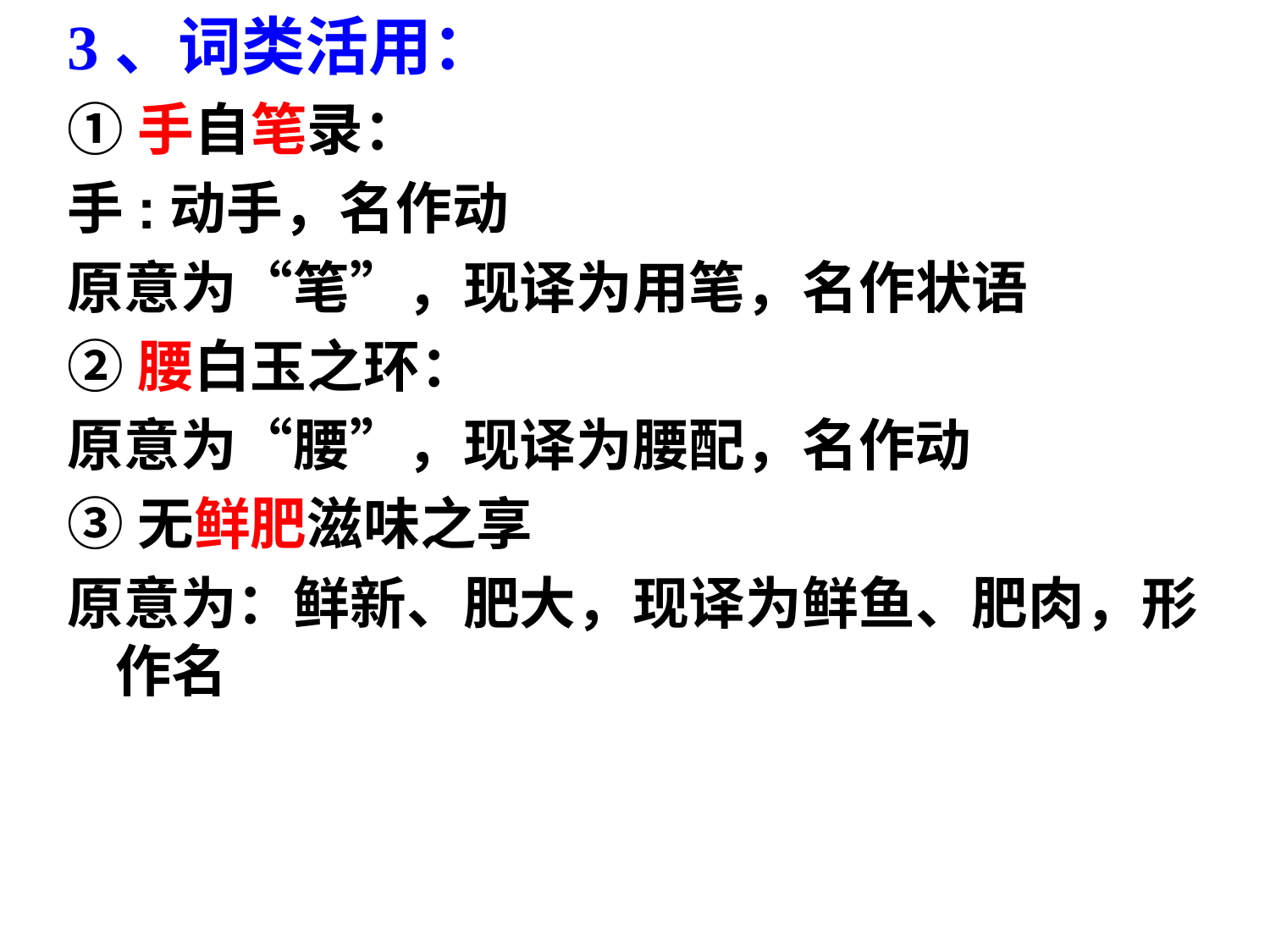

3、词类活用：
①手自笔录：
手:动手，名作动
原意为“笔”，现译为用笔，名作状语
②腰白玉之环：
原意为“腰”，现译为腰配，名作动
③无鲜肥滋味之享
原意为：鲜新、肥大，现译为鲜鱼、肥肉，形作名